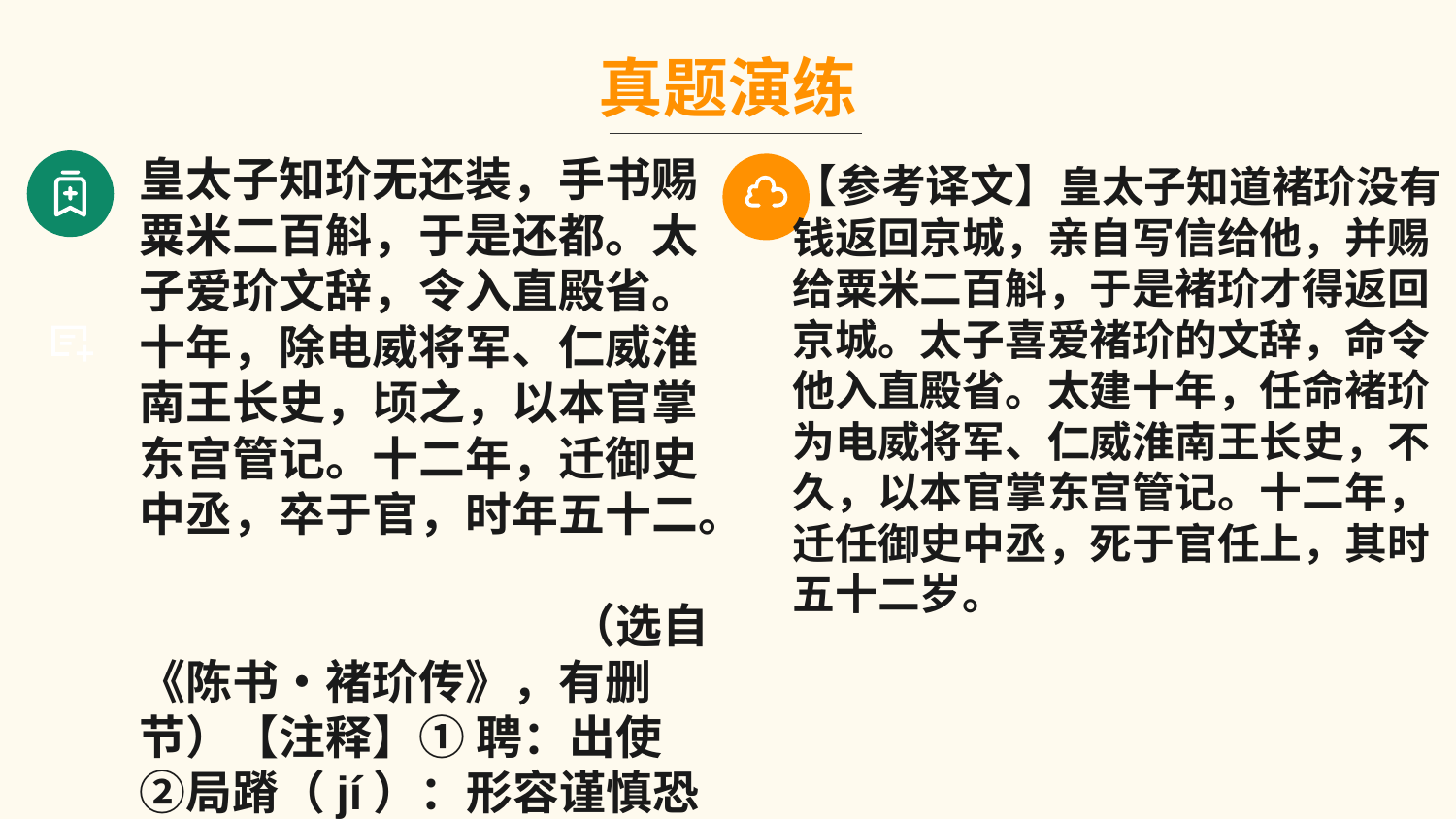

真题演练
皇太子知玠无还装，手书赐粟米二百斛，于是还都。太子爱玠文辞，令入直殿省。十年，除电威将军、仁威淮南王长史，顷之，以本官掌东宫管记。十二年，迁御史中丞，卒于官，时年五十二。　　　　　　　　　　　　　　　　　　　　　 （选自《陈书•褚玠传》，有删节）【注释】① 聘：出使  ②局蹐（jí）：形容谨慎恐惧的样子

【参考译文】皇太子知道褚玠没有钱返回京城，亲自写信给他，并赐给粟米二百斛，于是褚玠才得返回京城。太子喜爱褚玠的文辞，命令他入直殿省。太建十年，任命褚玠为电威将军、仁威淮南王长史，不久，以本官掌东宫管记。十二年，迁任御史中丞，死于官任上，其时五十二岁。